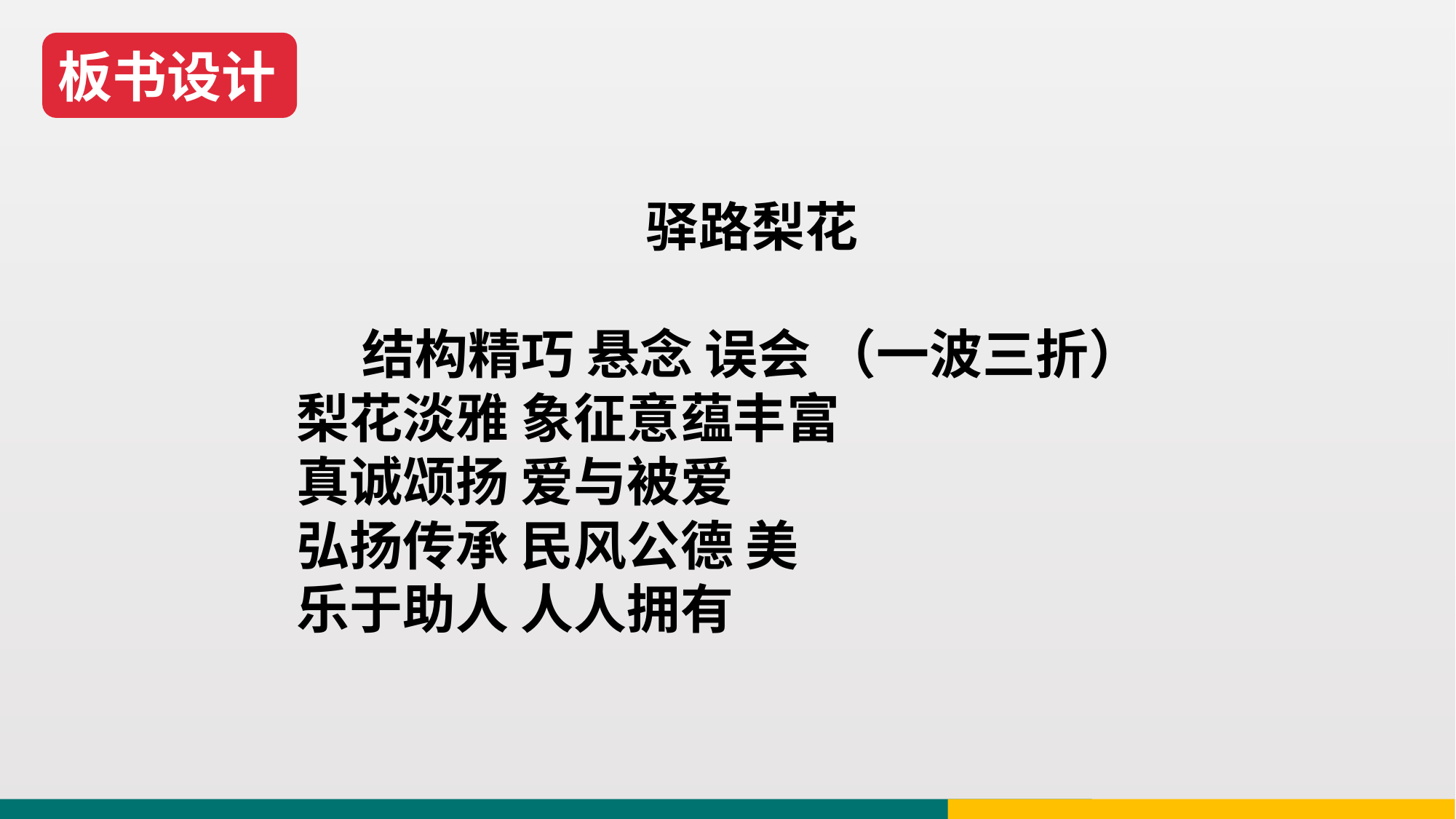

板书设计
驿路梨花

结构精巧 悬念 误会 （一波三折）
    梨花淡雅 象征意蕴丰富
    真诚颂扬 爱与被爱
    弘扬传承 民风公德 美
    乐于助人 人人拥有